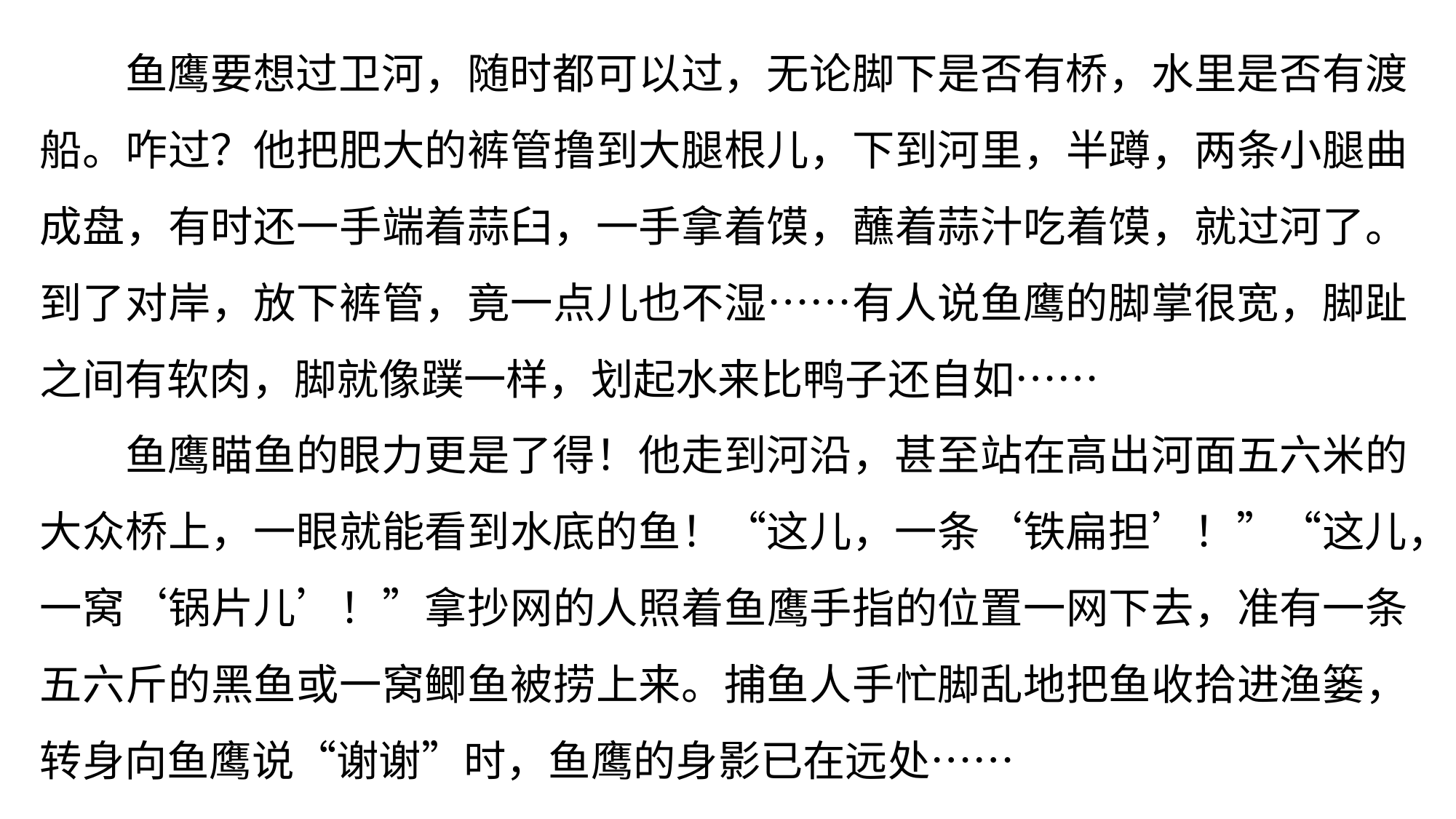

鱼鹰要想过卫河，随时都可以过，无论脚下是否有桥，水里是否有渡船。咋过？他把肥大的裤管撸到大腿根儿，下到河里，半蹲，两条小腿曲成盘，有时还一手端着蒜臼，一手拿着馍，蘸着蒜汁吃着馍，就过河了。到了对岸，放下裤管，竟一点儿也不湿……有人说鱼鹰的脚掌很宽，脚趾之间有软肉，脚就像蹼一样，划起水来比鸭子还自如……
鱼鹰瞄鱼的眼力更是了得！他走到河沿，甚至站在高出河面五六米的大众桥上，一眼就能看到水底的鱼！“这儿，一条‘铁扁担’！”“这儿，一窝‘锅片儿’！”拿抄网的人照着鱼鹰手指的位置一网下去，准有一条五六斤的黑鱼或一窝鲫鱼被捞上来。捕鱼人手忙脚乱地把鱼收拾进渔篓，转身向鱼鹰说“谢谢”时，鱼鹰的身影已在远处……